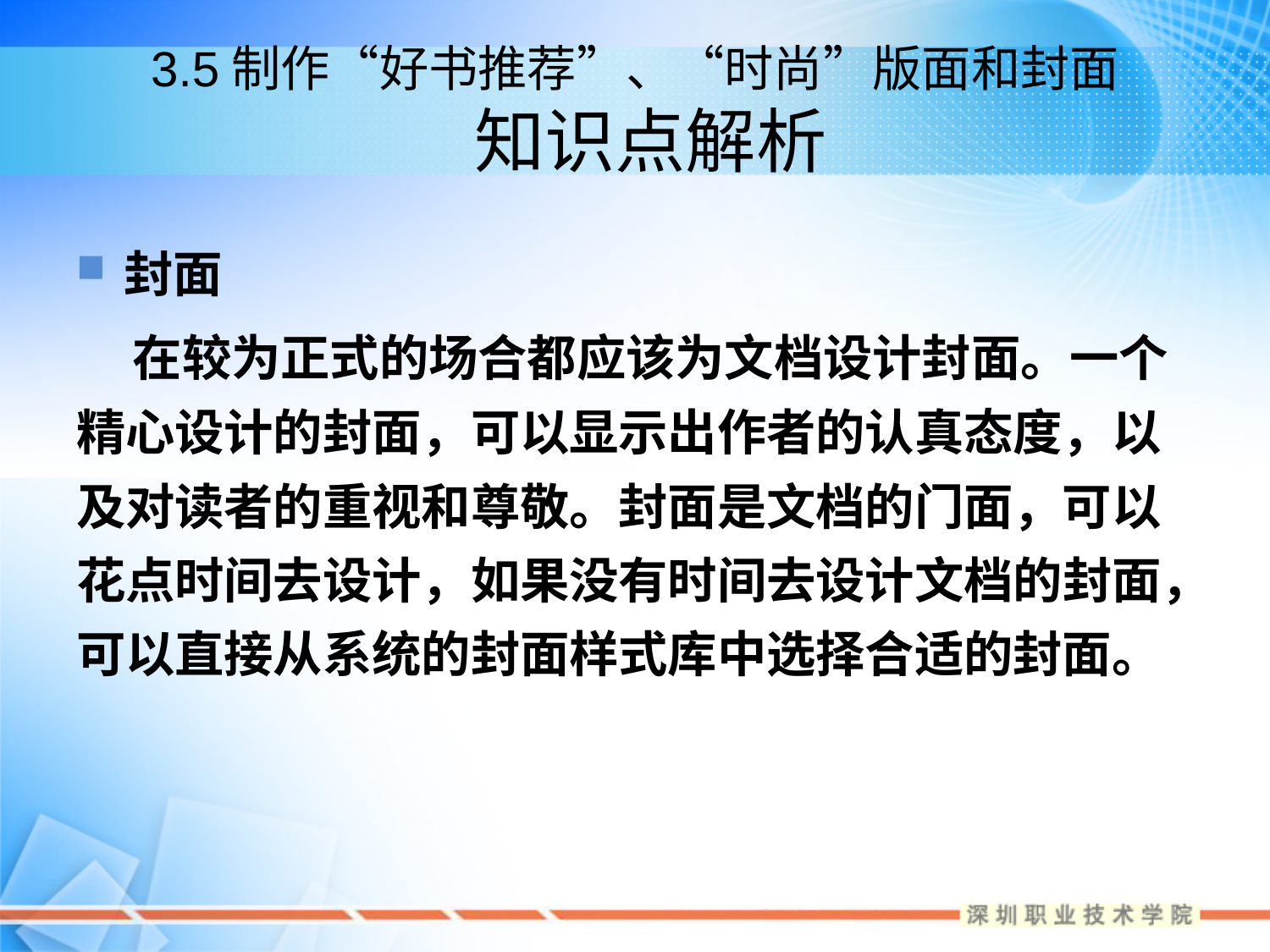

# 3.5制作“好书推荐”、“时尚”版面和封面 知识点解析
封面
    在较为正式的场合都应该为文档设计封面。一个精心设计的封面，可以显示出作者的认真态度，以及对读者的重视和尊敬。封面是文档的门面，可以花点时间去设计，如果没有时间去设计文档的封面，可以直接从系统的封面样式库中选择合适的封面。